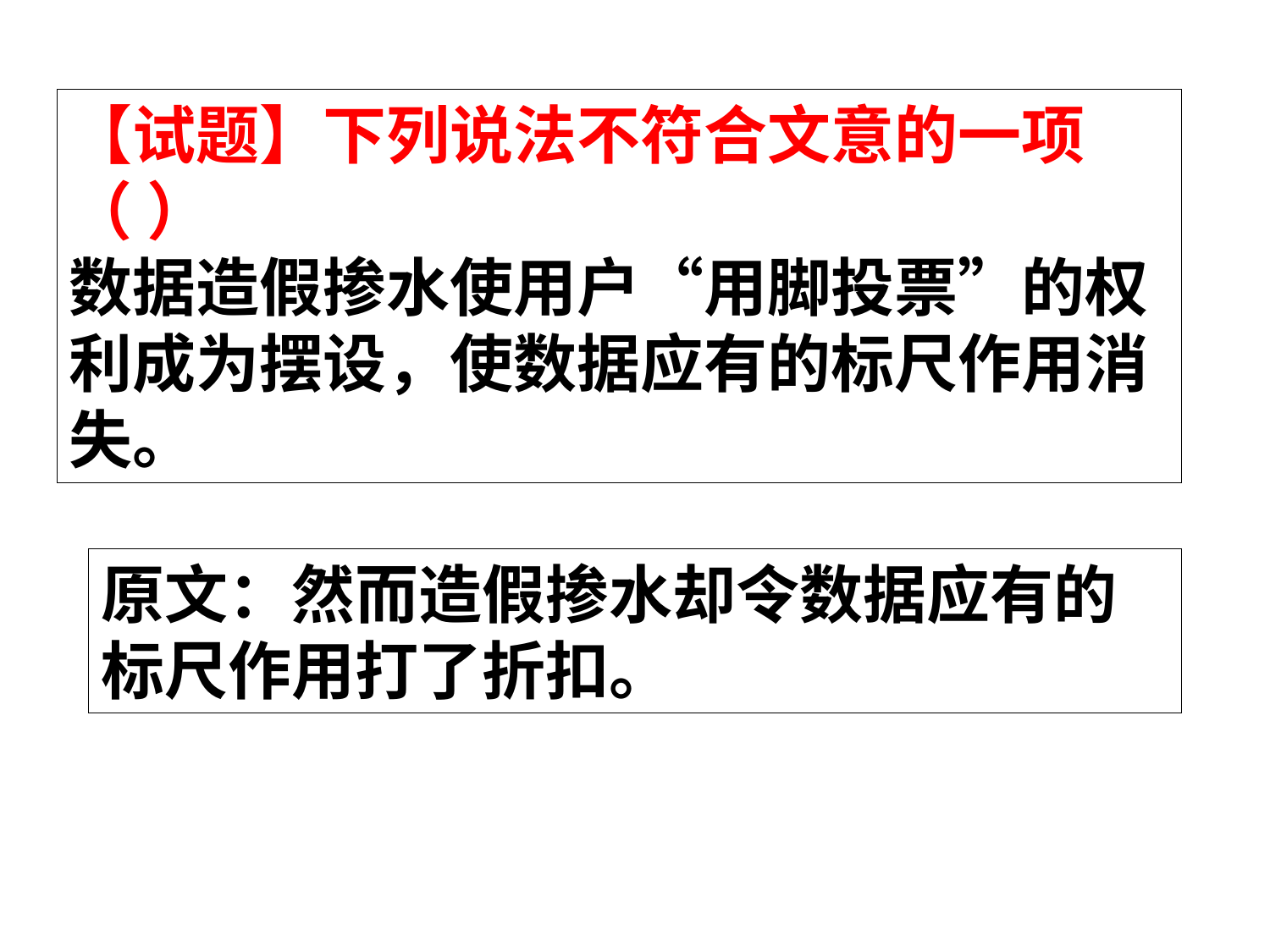

【试题】下列说法不符合文意的一项（ ）
数据造假掺水使用户“用脚投票”的权利成为摆设，使数据应有的标尺作用消失。
原文：然而造假掺水却令数据应有的标尺作用打了折扣。